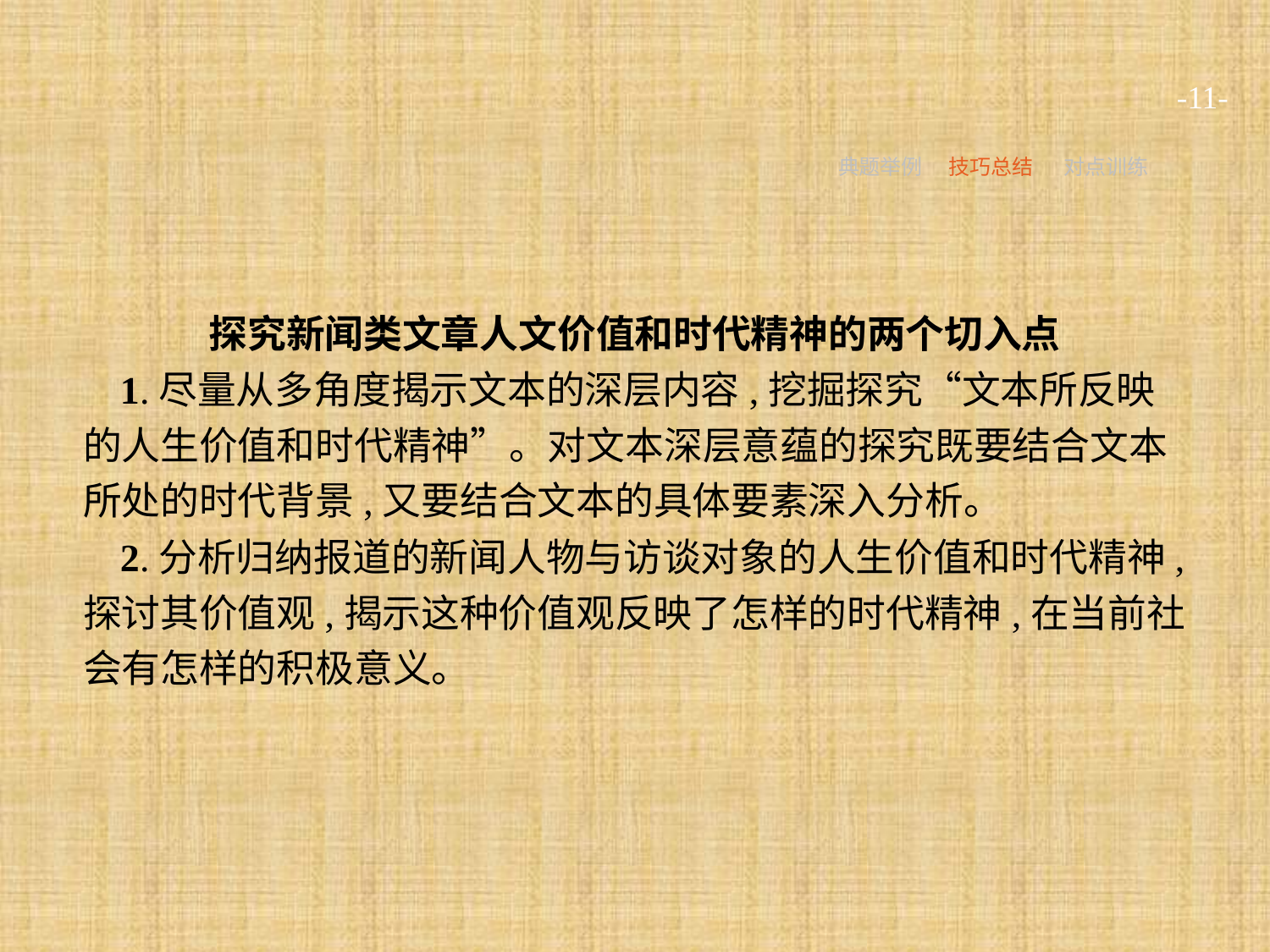

-11-
典题举例
技巧总结
对点训练
探究新闻类文章人文价值和时代精神的两个切入点
1.尽量从多角度揭示文本的深层内容,挖掘探究“文本所反映的人生价值和时代精神”。对文本深层意蕴的探究既要结合文本所处的时代背景,又要结合文本的具体要素深入分析。
2.分析归纳报道的新闻人物与访谈对象的人生价值和时代精神,探讨其价值观,揭示这种价值观反映了怎样的时代精神,在当前社会有怎样的积极意义。